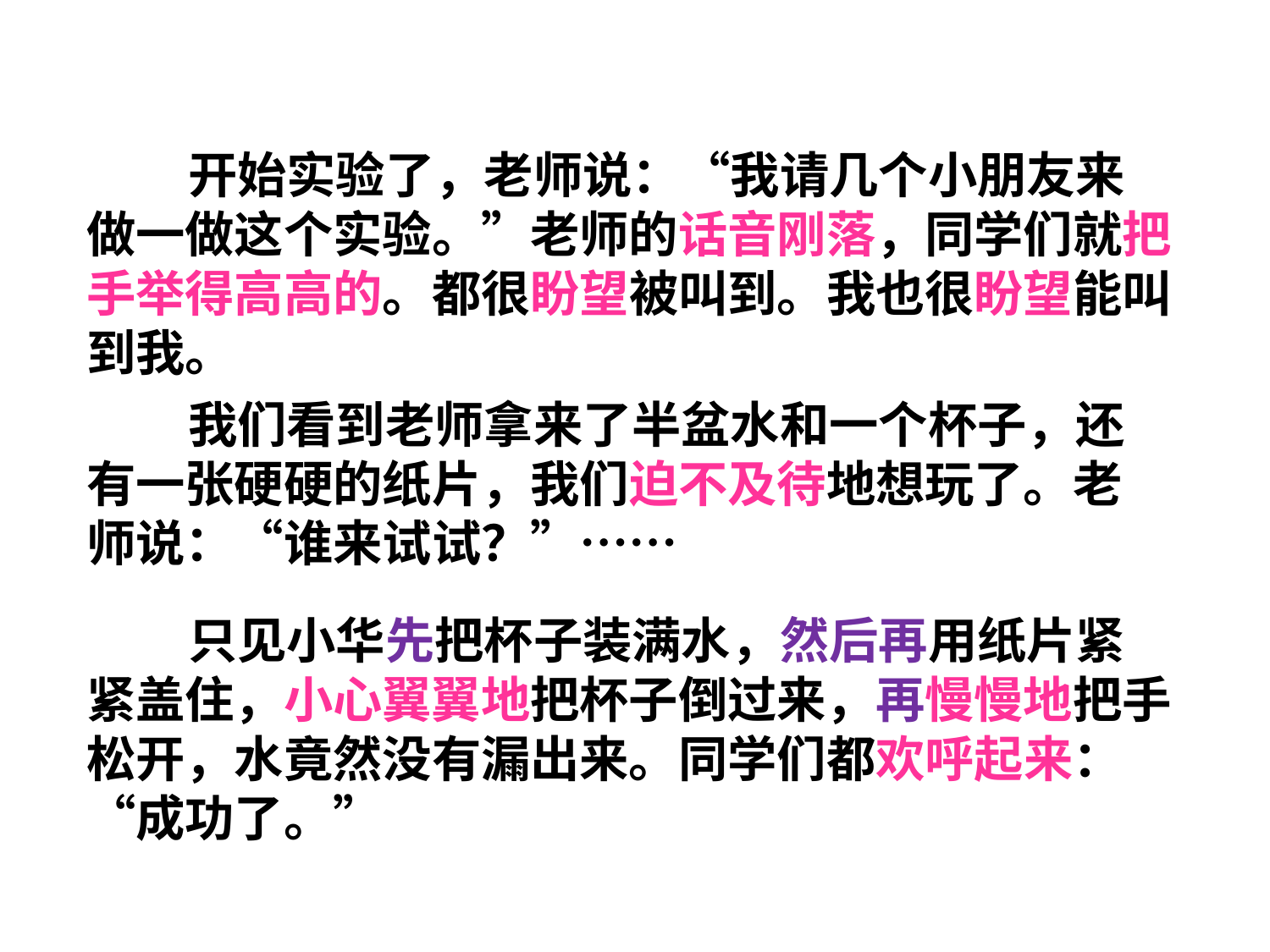

精彩语句   精彩回放
        开始实验了，老师说：“我请几个小朋友来做一做这个实验。”老师的话音刚落，同学们就把手举得高高的。都很盼望被叫到。我也很盼望能叫到我。
        我们看到老师拿来了半盆水和一个杯子，还有一张硬硬的纸片，我们迫不及待地想玩了。老师说：“谁来试试？”……
        只见小华先把杯子装满水，然后再用纸片紧紧盖住，小心翼翼地把杯子倒过来，再慢慢地把手松开，水竟然没有漏出来。同学们都欢呼起来：“成功了。”